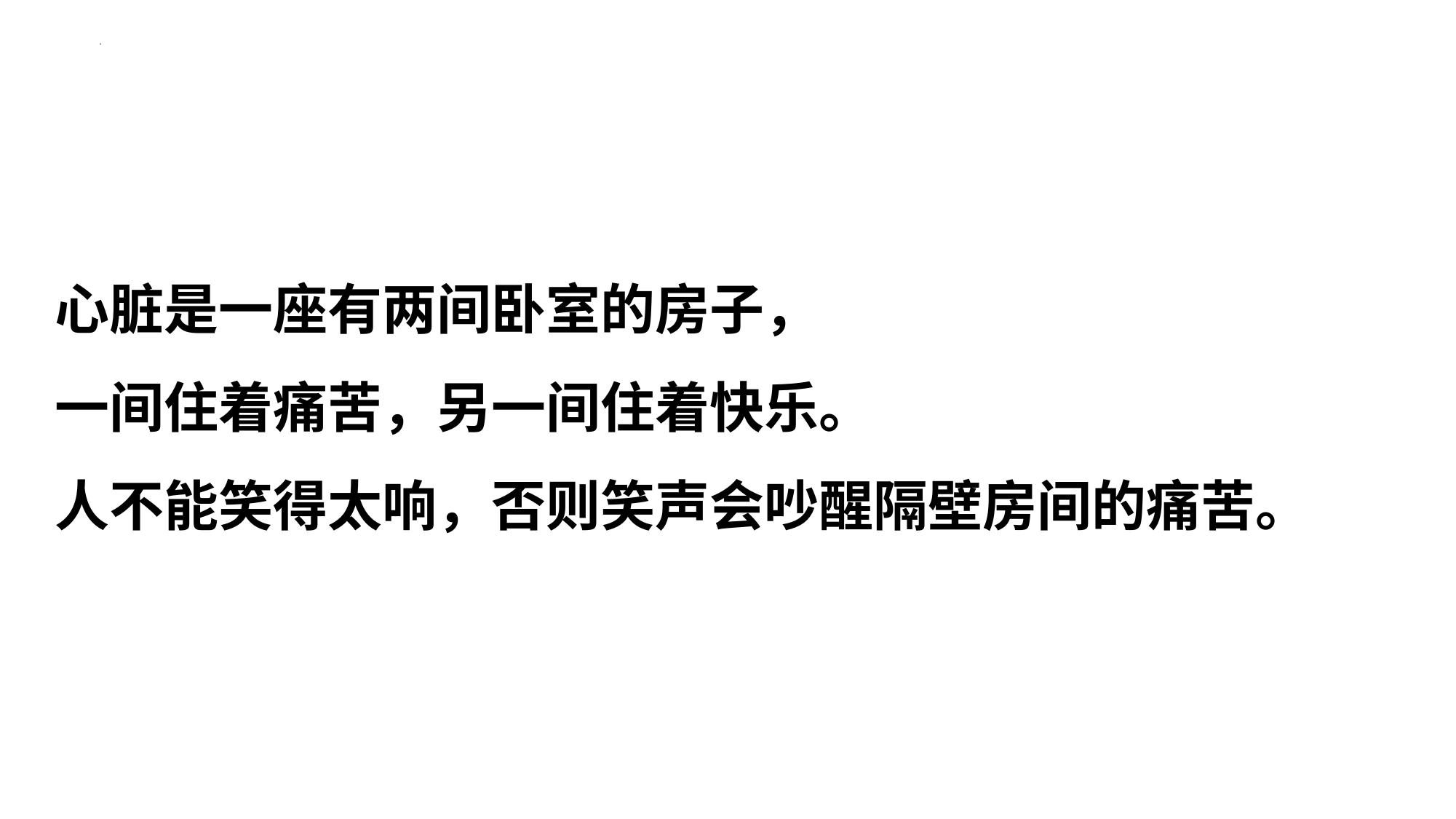

# 心脏是一座有两间卧室的房子， 一间住着痛苦，另一间住着快乐。 人不能笑得太响，否则笑声会吵醒隔壁房间的痛苦。